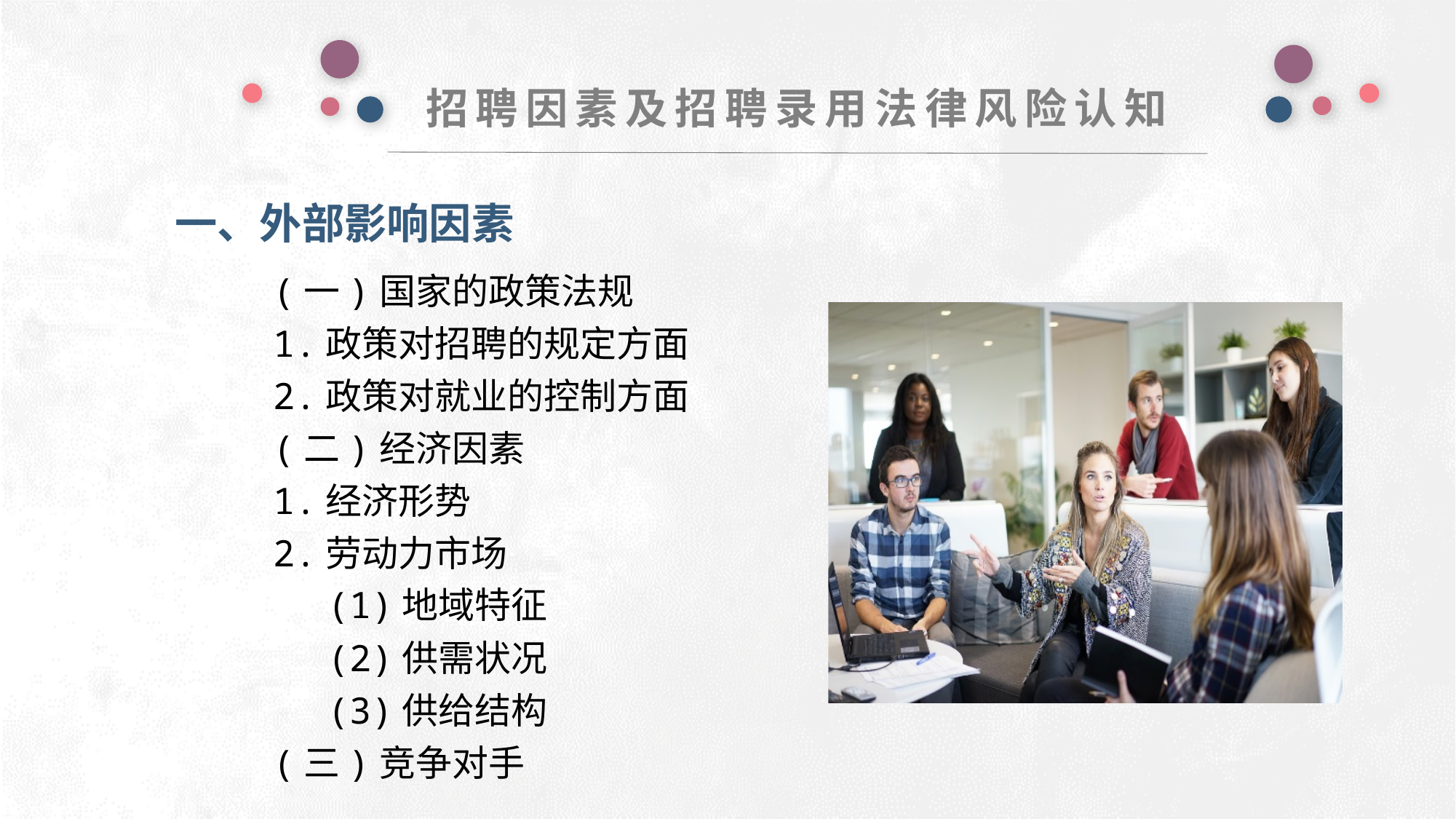

招聘因素及招聘录用法律风险认知

一、外部影响因素
e7d195523061f1c0deeec63e560781cfd59afb0ea006f2a87ABB68BF51EA6619813959095094C18C62A12F549504892A4AAA8C1554C6663626E05CA27F281A14E6983772AFC3FB97135759321DEA3D70CCCB10945EC5A0322096E752803368C2184698845E3CCD6DB7F651295A8E4F3FDC19EA64A2B4A4AC1434B55AAE41CF0BF61B375C23F3039959E085EE760725AA
(一)国家的政策法规
1.政策对招聘的规定方面
2.政策对就业的控制方面
(二)经济因素
1.经济形势
2.劳动力市场
(1)地域特征
(2)供需状况
(3)供给结构
(三)竞争对手